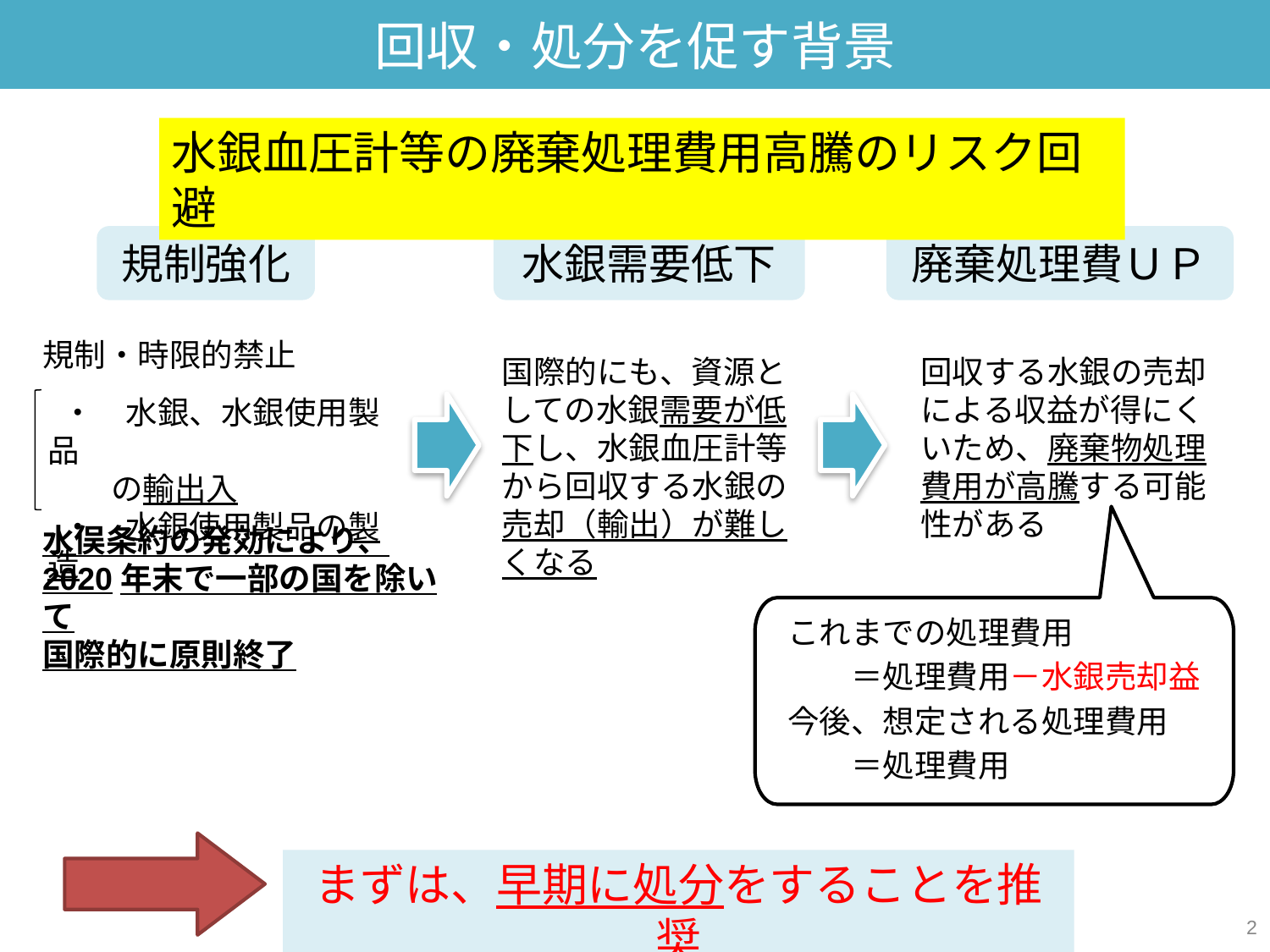

回収・処分を促す背景
水銀血圧計等の廃棄処理費用高騰のリスク回避
規制強化
水銀需要低下
廃棄処理費ＵＰ
規制・時限的禁止
 ・　水銀、水銀使用製品
　　の輸出入
 ・　水銀使用製品の製造

国際的にも、資源としての水銀需要が低下し、水銀血圧計等から回収する水銀の売却（輸出）が難しくなる
回収する水銀の売却による収益が得にくいため、廃棄物処理費用が高騰する可能性がある

水俣条約の発効により、
2020年末で一部の国を除いて
国際的に原則終了

これまでの処理費用
　　＝処理費用－水銀売却益
今後、想定される処理費用
　　＝処理費用

まずは、早期に処分をすることを推奨
2